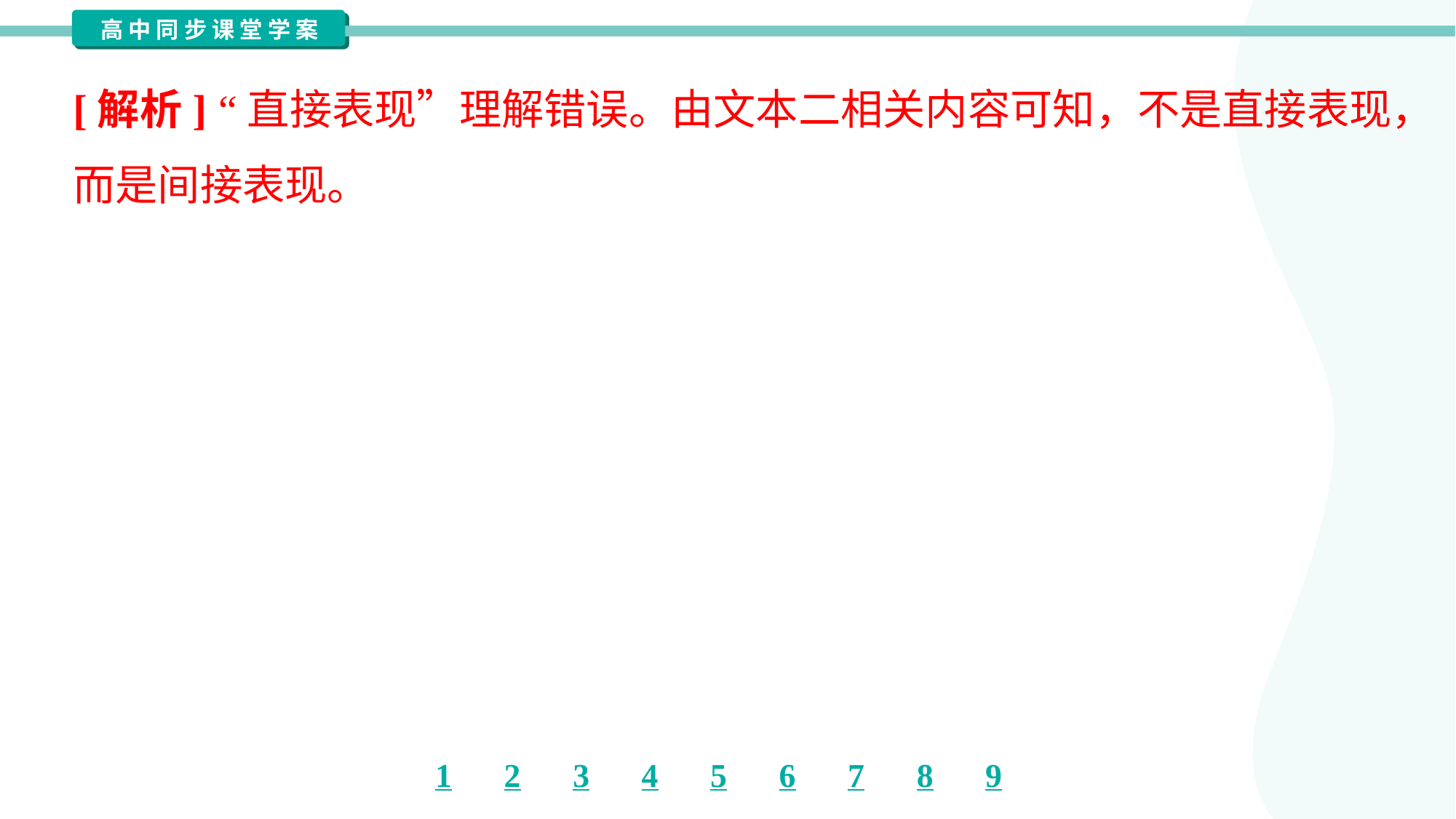

[解析] “直接表现”理解错误。由文本二相关内容可知，不是直接表现，
而是间接表现。